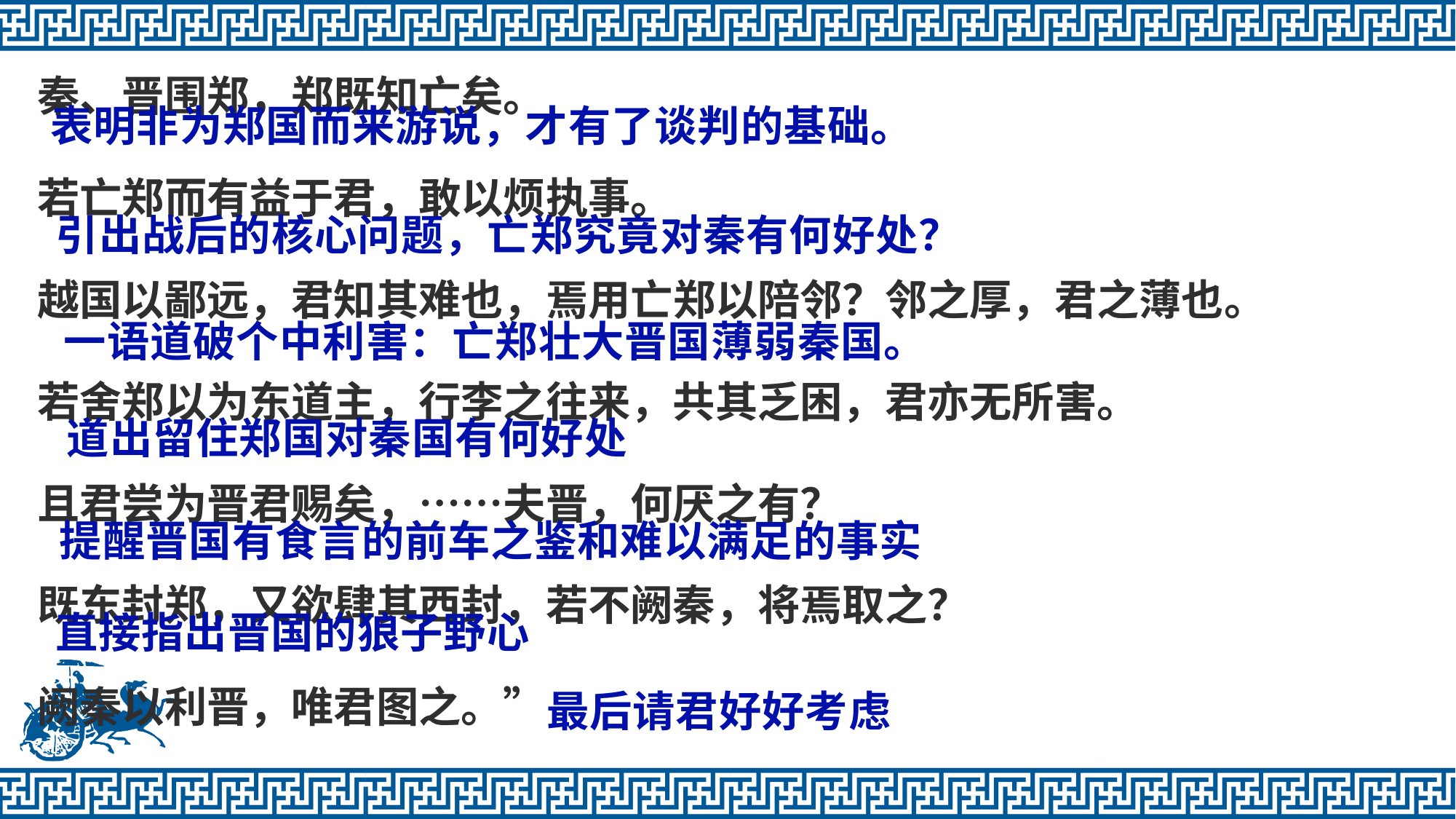

秦、晋围郑，郑既知亡矣。
若亡郑而有益于君，敢以烦执事。
越国以鄙远，君知其难也，焉用亡郑以陪邻？邻之厚，君之薄也。
若舍郑以为东道主，行李之往来，共其乏困，君亦无所害。
且君尝为晋君赐矣，……夫晋，何厌之有？
既东封郑，又欲肆其西封，若不阙秦，将焉取之？
阙秦以利晋，唯君图之。”
表明非为郑国而来游说，才有了谈判的基础。
引出战后的核心问题，亡郑究竟对秦有何好处？
一语道破个中利害：亡郑壮大晋国薄弱秦国。
道出留住郑国对秦国有何好处
提醒晋国有食言的前车之鉴和难以满足的事实
直接指出晋国的狼子野心
最后请君好好考虑